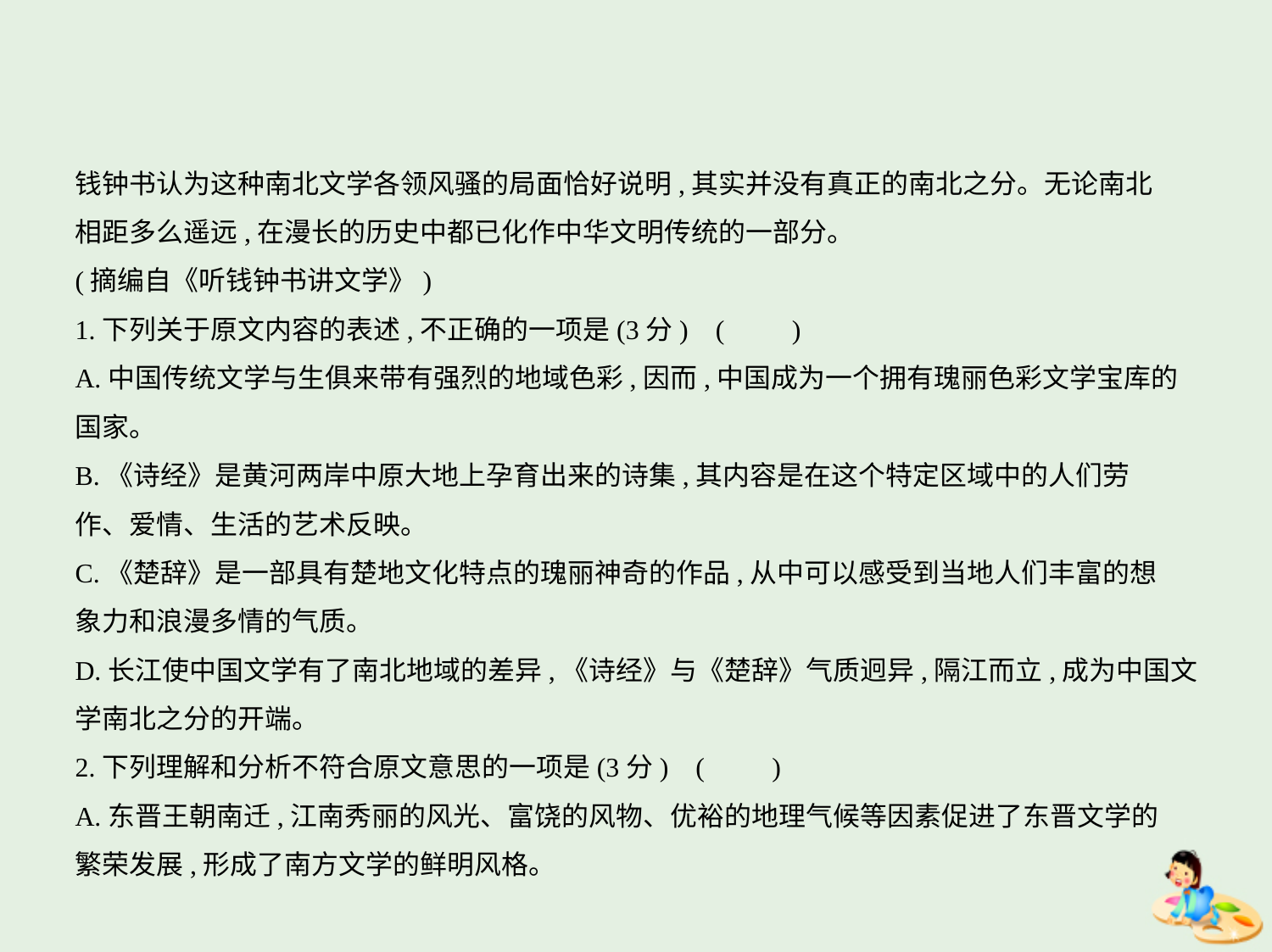

钱钟书认为这种南北文学各领风骚的局面恰好说明,其实并没有真正的南北之分。无论南北
相距多么遥远,在漫长的历史中都已化作中华文明传统的一部分。
(摘编自《听钱钟书讲文学》)
1.下列关于原文内容的表述,不正确的一项是(3分) (　　)
A.中国传统文学与生俱来带有强烈的地域色彩,因而,中国成为一个拥有瑰丽色彩文学宝库的
国家。
B.《诗经》是黄河两岸中原大地上孕育出来的诗集,其内容是在这个特定区域中的人们劳
作、爱情、生活的艺术反映。
C.《楚辞》是一部具有楚地文化特点的瑰丽神奇的作品,从中可以感受到当地人们丰富的想
象力和浪漫多情的气质。
D.长江使中国文学有了南北地域的差异,《诗经》与《楚辞》气质迥异,隔江而立,成为中国文
学南北之分的开端。
2.下列理解和分析不符合原文意思的一项是(3分) (　　)
A.东晋王朝南迁,江南秀丽的风光、富饶的风物、优裕的地理气候等因素促进了东晋文学的
繁荣发展,形成了南方文学的鲜明风格。